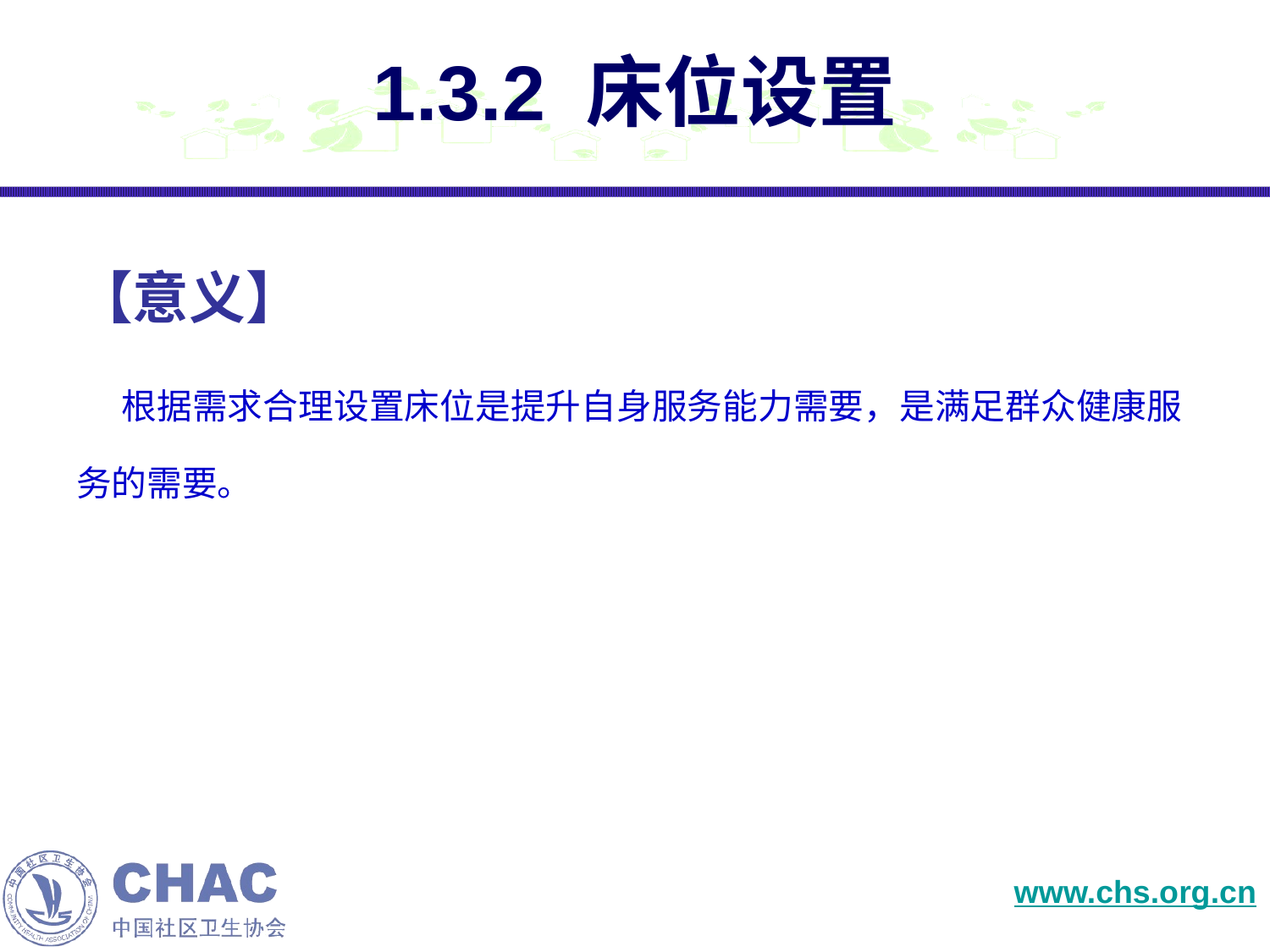

# 1.3.2 床位设置
【意义】
   根据需求合理设置床位是提升自身服务能力需要，是满足群众健康服务的需要。